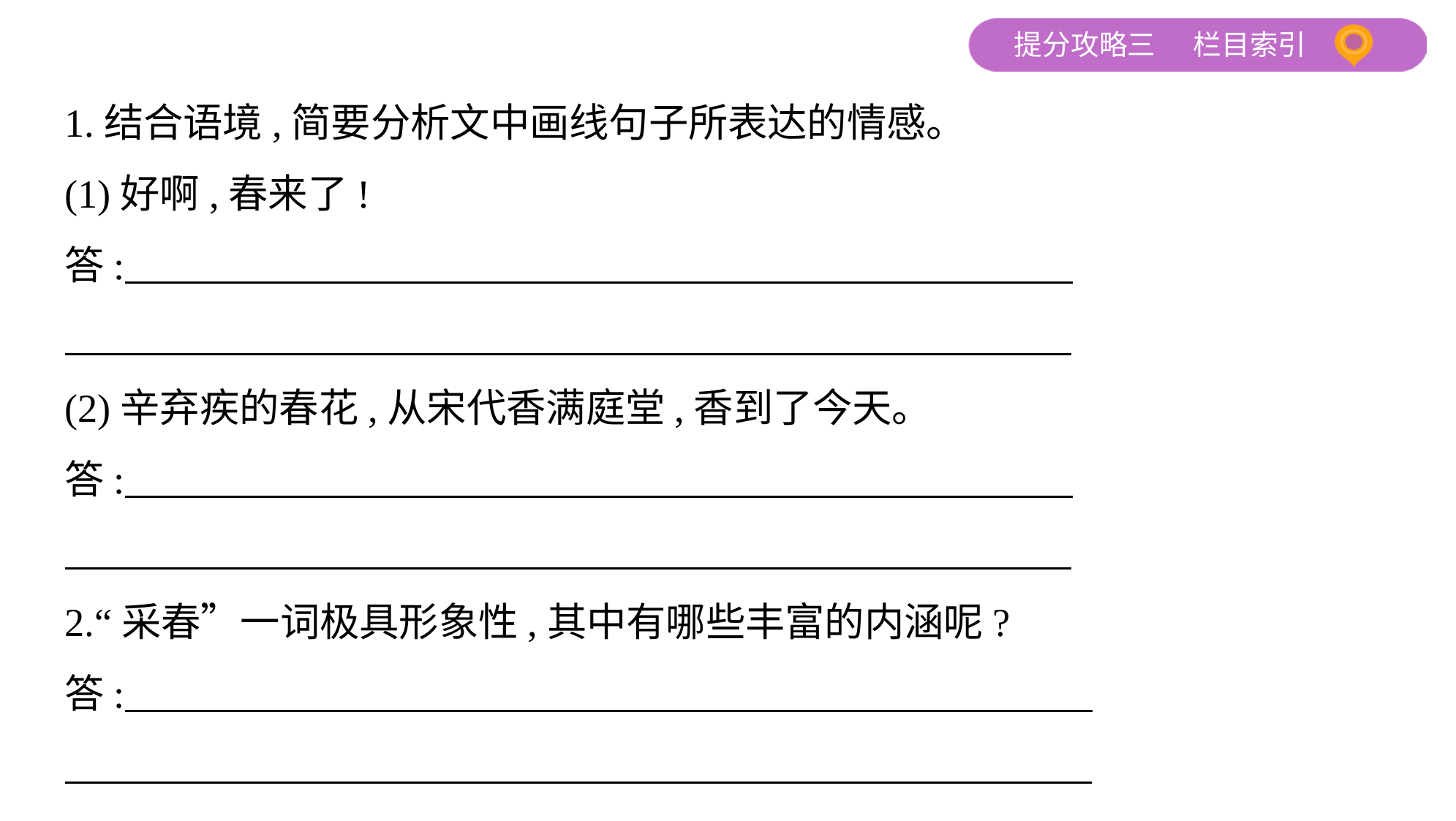

1.结合语境,简要分析文中画线句子所表达的情感。
(1)好啊,春来了!
答:

(2)辛弃疾的春花,从宋代香满庭堂,香到了今天。
答:

2.“采春”一词极具形象性,其中有哪些丰富的内涵呢?
答: